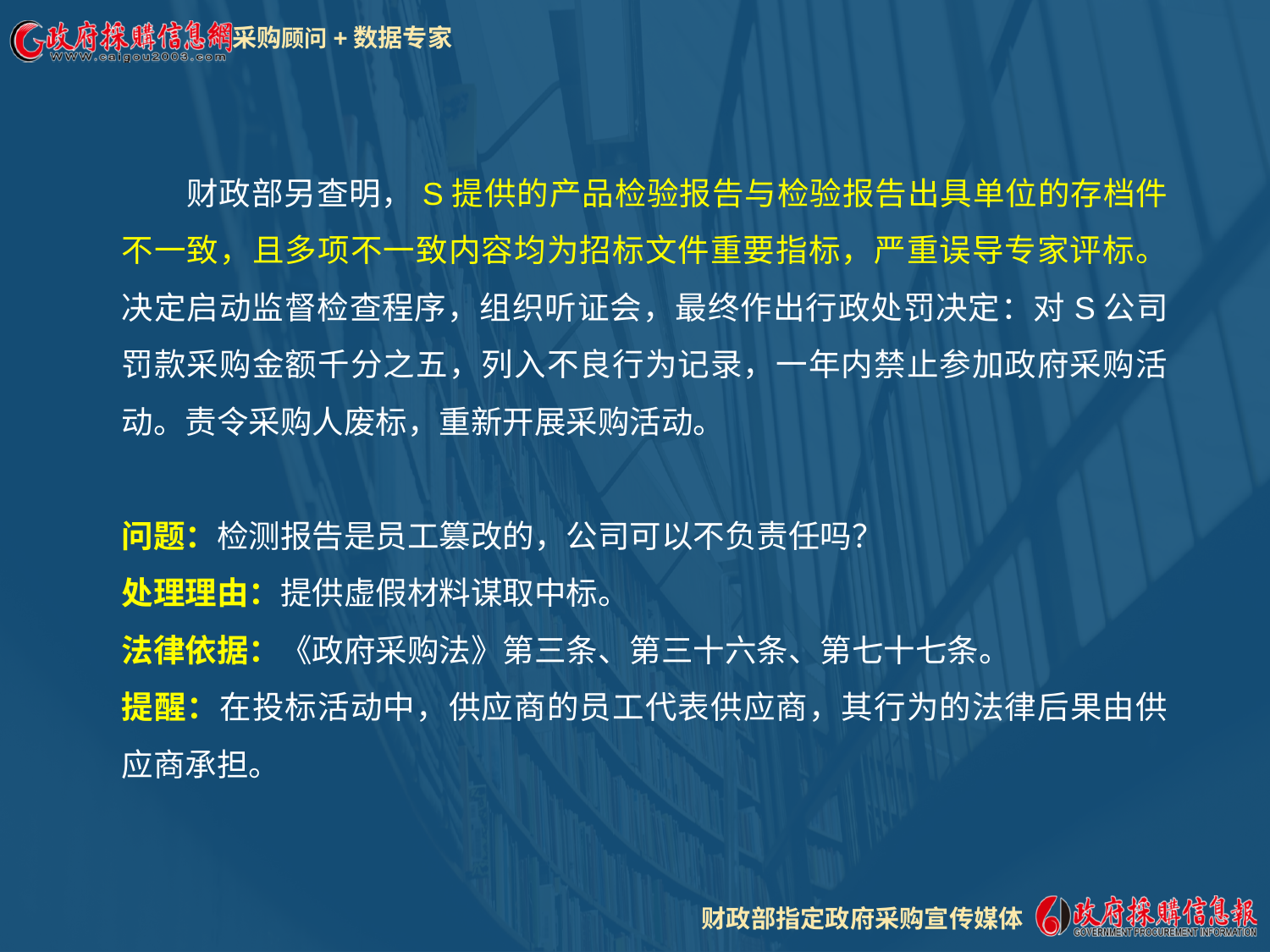

财政部另查明，S提供的产品检验报告与检验报告出具单位的存档件不一致，且多项不一致内容均为招标文件重要指标，严重误导专家评标。决定启动监督检查程序，组织听证会，最终作出行政处罚决定：对S公司罚款采购金额千分之五，列入不良行为记录，一年内禁止参加政府采购活动。责令采购人废标，重新开展采购活动。

问题：检测报告是员工篡改的，公司可以不负责任吗？
处理理由：提供虚假材料谋取中标。
法律依据：《政府采购法》第三条、第三十六条、第七十七条。
提醒：在投标活动中，供应商的员工代表供应商，其行为的法律后果由供应商承担。